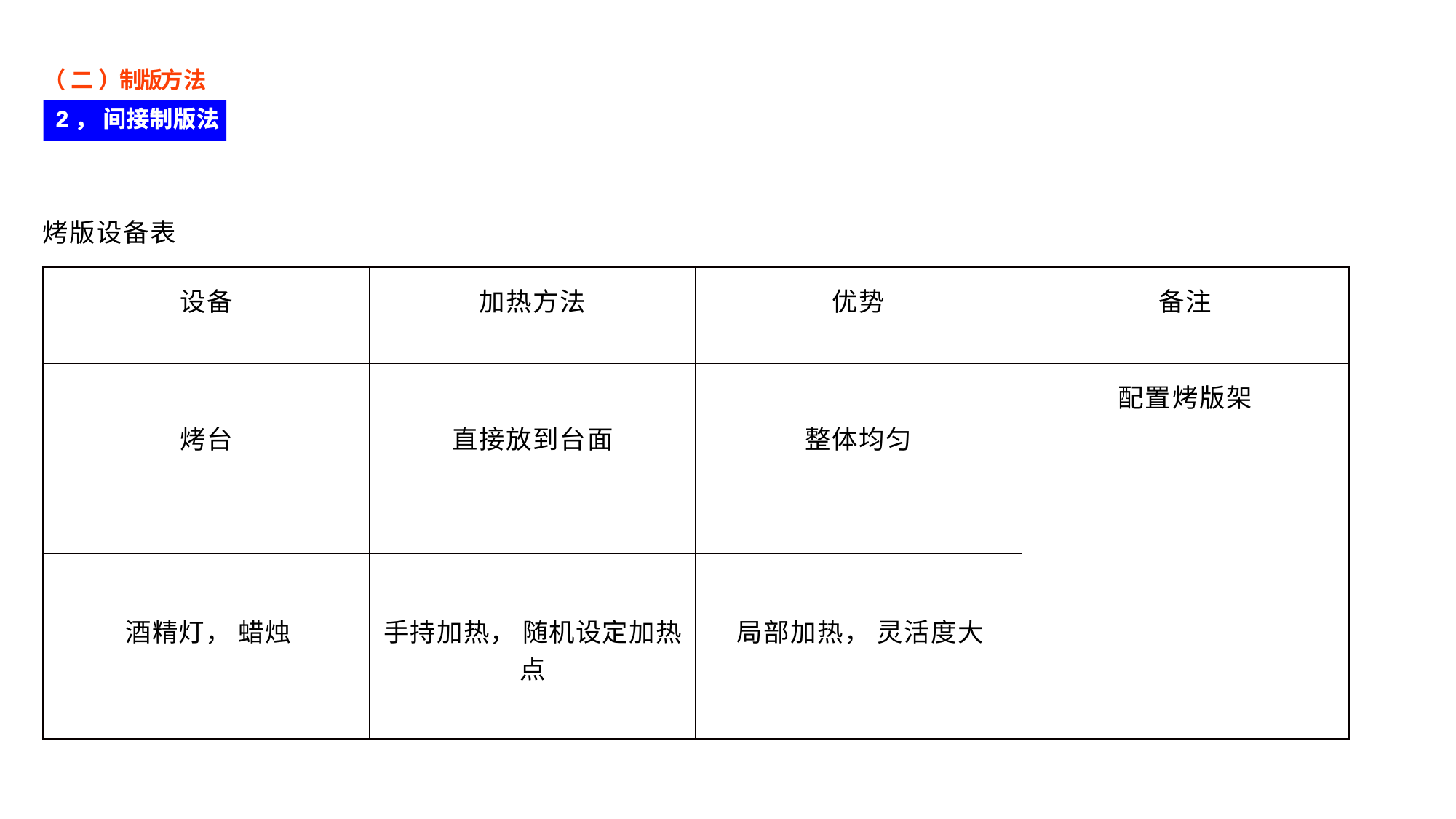

（ 二 ）制版方法

2， 间接制版法

烤版设备表
| 设备 | 加热方法 | 优势 | 备注 |
| --- | --- | --- | --- |
| 烤台 | 直接放到台面 | 整体均匀 | 配置烤版架 |
| 酒精灯， 蜡烛 | 手持加热， 随机设定加热 点 | 局部加热， 灵活度大 |  |